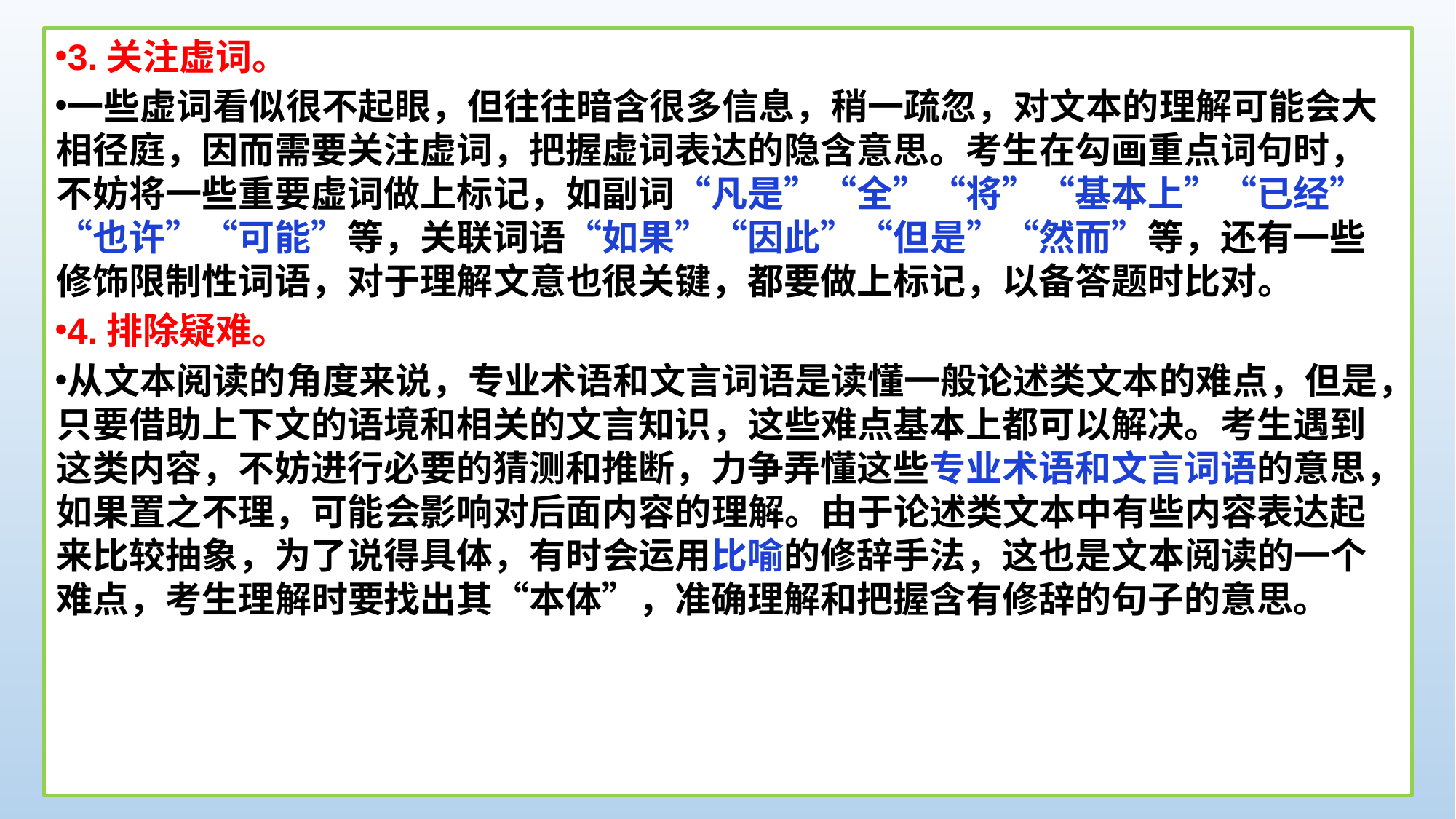

3.关注虚词。
一些虚词看似很不起眼，但往往暗含很多信息，稍一疏忽，对文本的理解可能会大相径庭，因而需要关注虚词，把握虚词表达的隐含意思。考生在勾画重点词句时，不妨将一些重要虚词做上标记，如副词“凡是”“全”“将”“基本上”“已经”“也许”“可能”等，关联词语“如果”“因此”“但是”“然而”等，还有一些修饰限制性词语，对于理解文意也很关键，都要做上标记，以备答题时比对。
4.排除疑难。
从文本阅读的角度来说，专业术语和文言词语是读懂一般论述类文本的难点，但是，只要借助上下文的语境和相关的文言知识，这些难点基本上都可以解决。考生遇到这类内容，不妨进行必要的猜测和推断，力争弄懂这些专业术语和文言词语的意思，如果置之不理，可能会影响对后面内容的理解。由于论述类文本中有些内容表达起来比较抽象，为了说得具体，有时会运用比喻的修辞手法，这也是文本阅读的一个难点，考生理解时要找出其“本体”，准确理解和把握含有修辞的句子的意思。